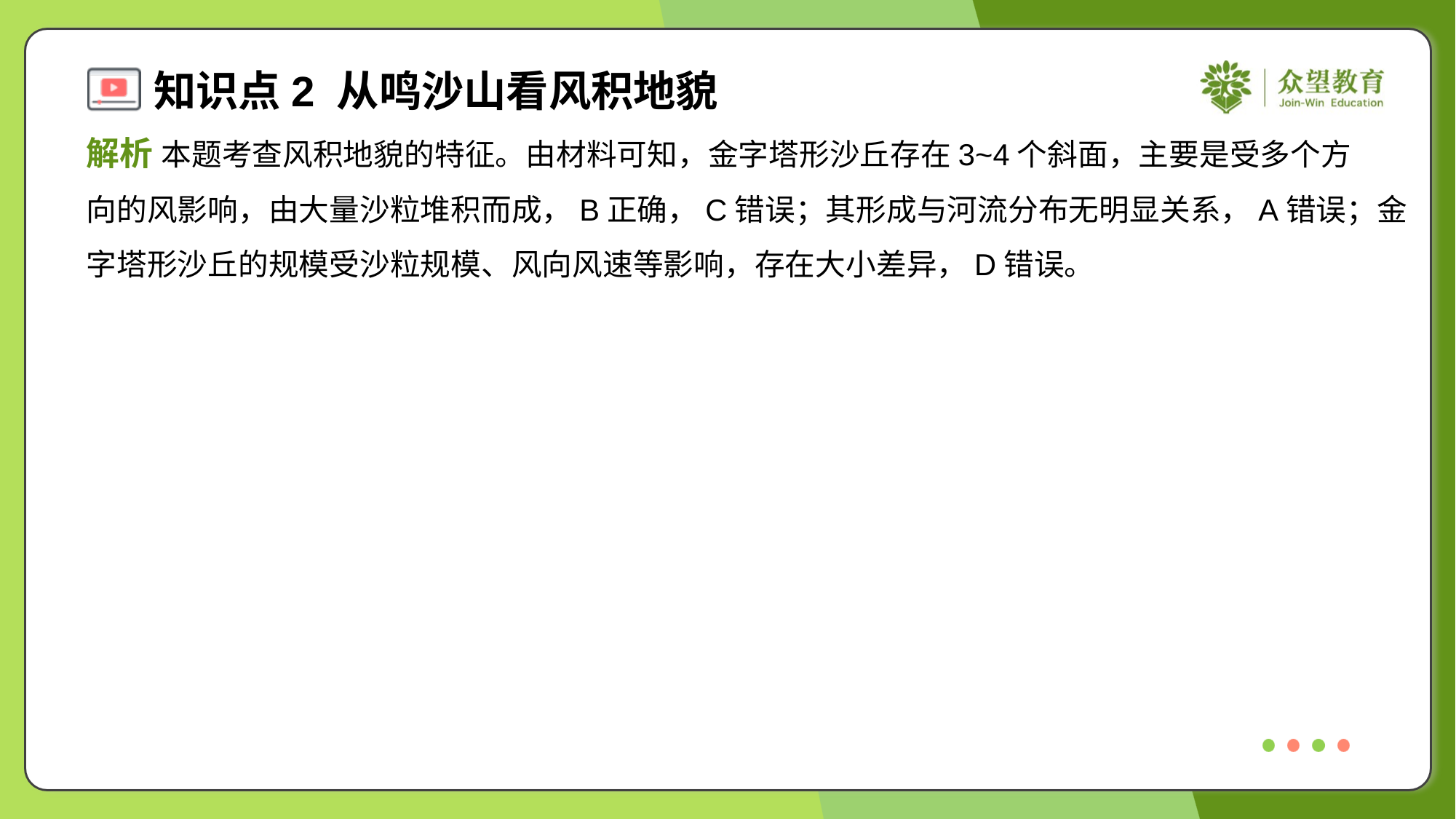

解析 本题考查风积地貌的特征。由材料可知，金字塔形沙丘存在3~4个斜面，主要是受多个方
向的风影响，由大量沙粒堆积而成，B正确，C错误；其形成与河流分布无明显关系，A错误；金
字塔形沙丘的规模受沙粒规模、风向风速等影响，存在大小差异，D错误。